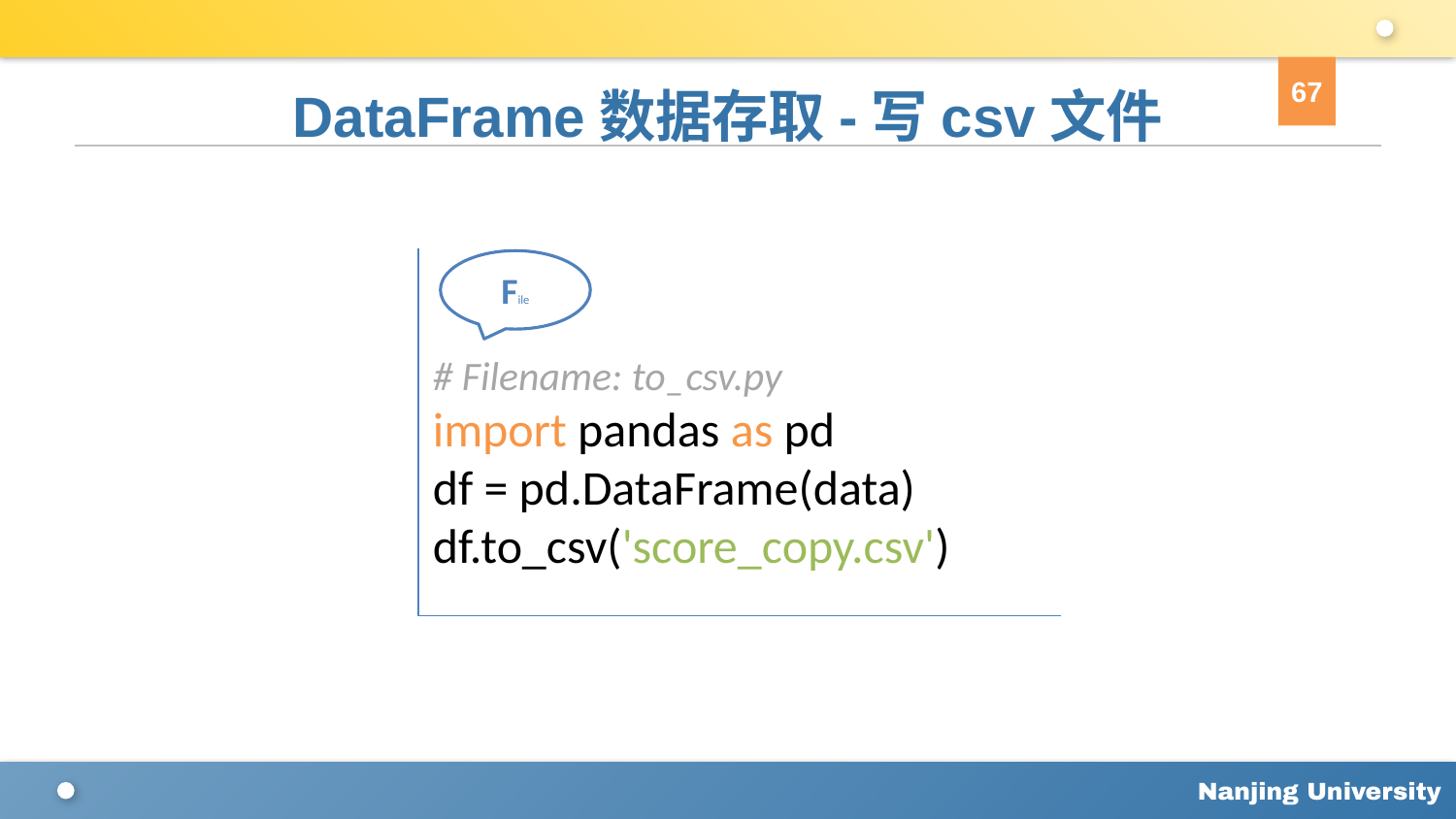

67
# DataFrame数据存取-写csv文件

# Filename: to_csv.py
import pandas as pd
df = pd.DataFrame(data)
df.to_csv('score_copy.csv')
File